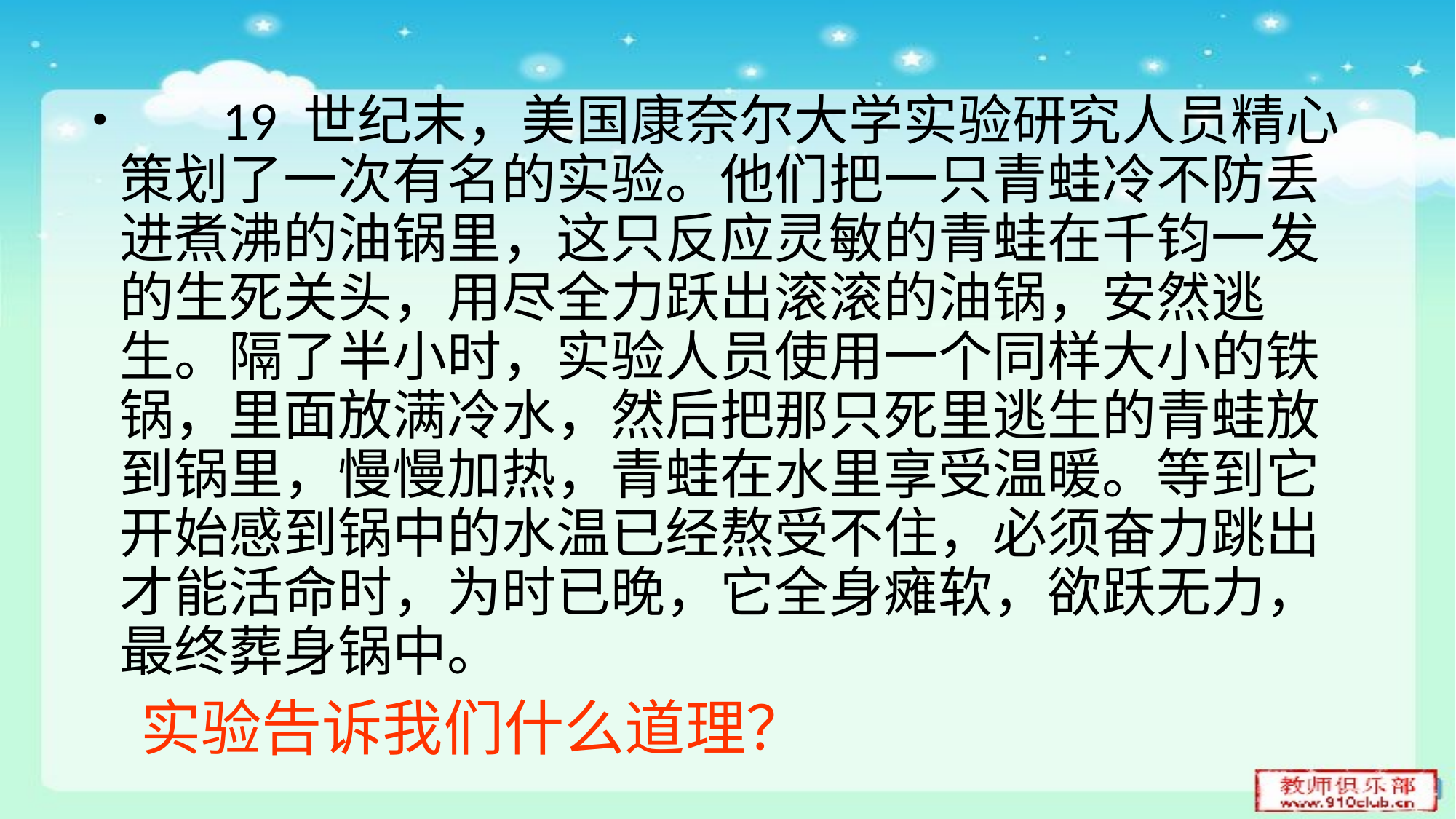

19 世纪末，美国康奈尔大学实验研究人员精心策划了一次有名的实验。他们把一只青蛙冷不防丢进煮沸的油锅里，这只反应灵敏的青蛙在千钧一发的生死关头，用尽全力跃出滚滚的油锅，安然逃生。隔了半小时，实验人员使用一个同样大小的铁锅，里面放满冷水，然后把那只死里逃生的青蛙放到锅里，慢慢加热，青蛙在水里享受温暖。等到它开始感到锅中的水温已经熬受不住，必须奋力跳出才能活命时，为时已晚，它全身瘫软，欲跃无力，最终葬身锅中。
    实验告诉我们什么道理？